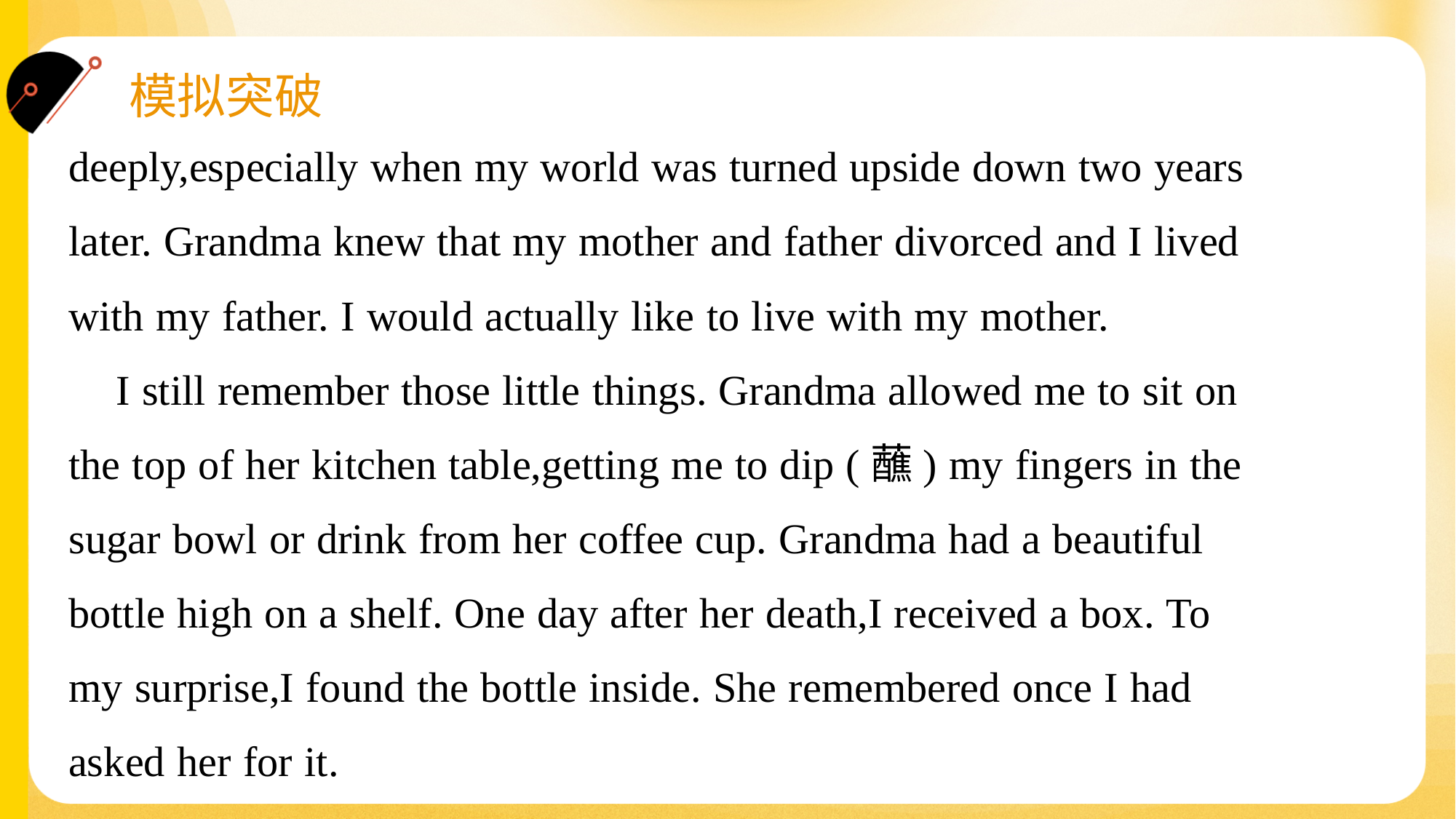

deeply,especially when my world was turned upside down two years
later. Grandma knew that my mother and father divorced and I lived
with my father. I would actually like to live with my mother.
    I still remember those little things. Grandma allowed me to sit on
the top of her kitchen table,getting me to dip (蘸) my fingers in the
sugar bowl or drink from her coffee cup. Grandma had a beautiful
bottle high on a shelf. One day after her death,I received a box. To
my surprise,I found the bottle inside. She remembered once I had
asked her for it.